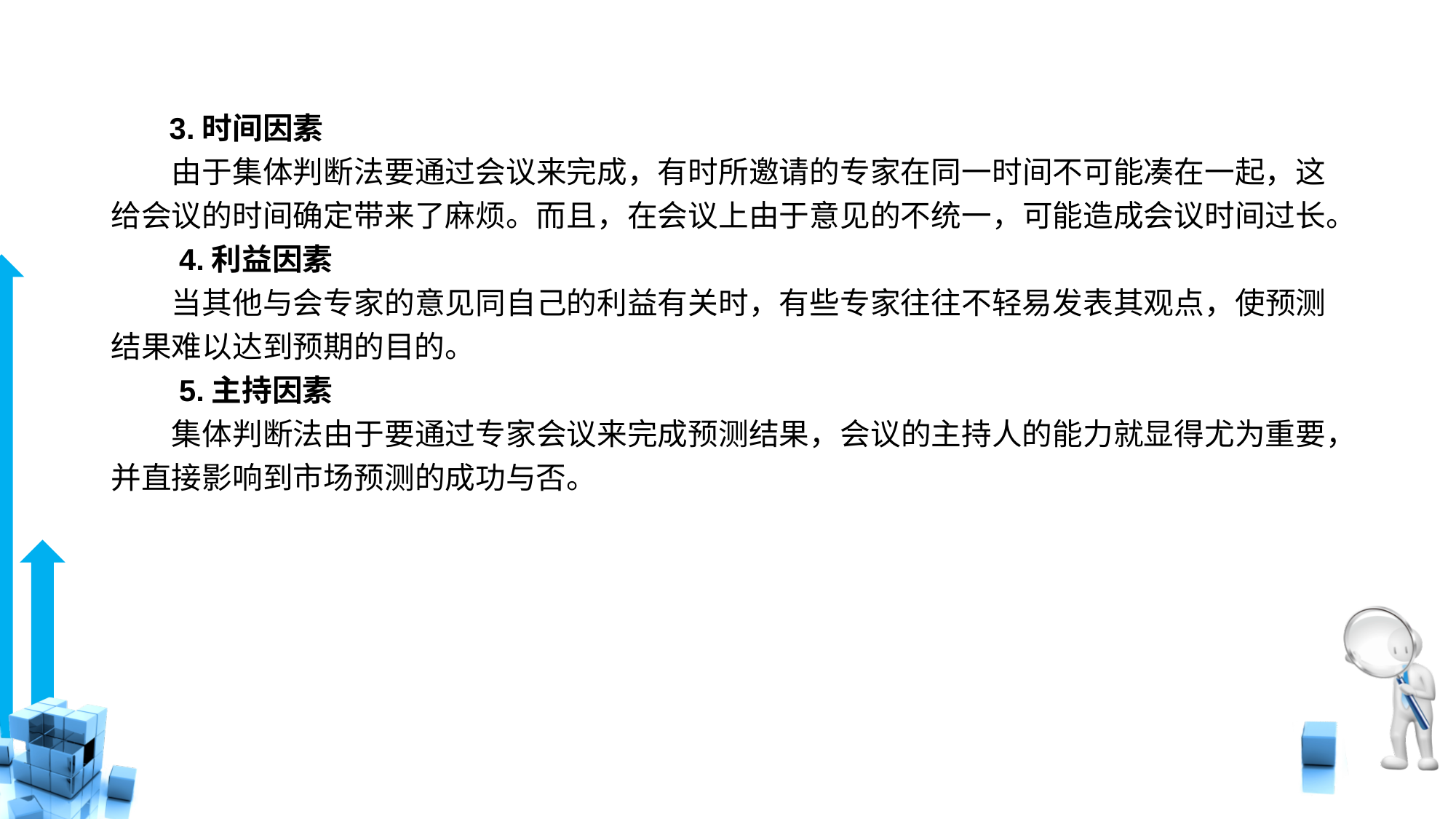

# 3.时间因素
　　由于集体判断法要通过会议来完成，有时所邀请的专家在同一时间不可能凑在一起，这给会议的时间确定带来了麻烦。而且，在会议上由于意见的不统一，可能造成会议时间过长。
　　4.利益因素
　　当其他与会专家的意见同自己的利益有关时，有些专家往往不轻易发表其观点，使预测结果难以达到预期的目的。
　　5.主持因素
　　集体判断法由于要通过专家会议来完成预测结果，会议的主持人的能力就显得尤为重要，并直接影响到市场预测的成功与否。